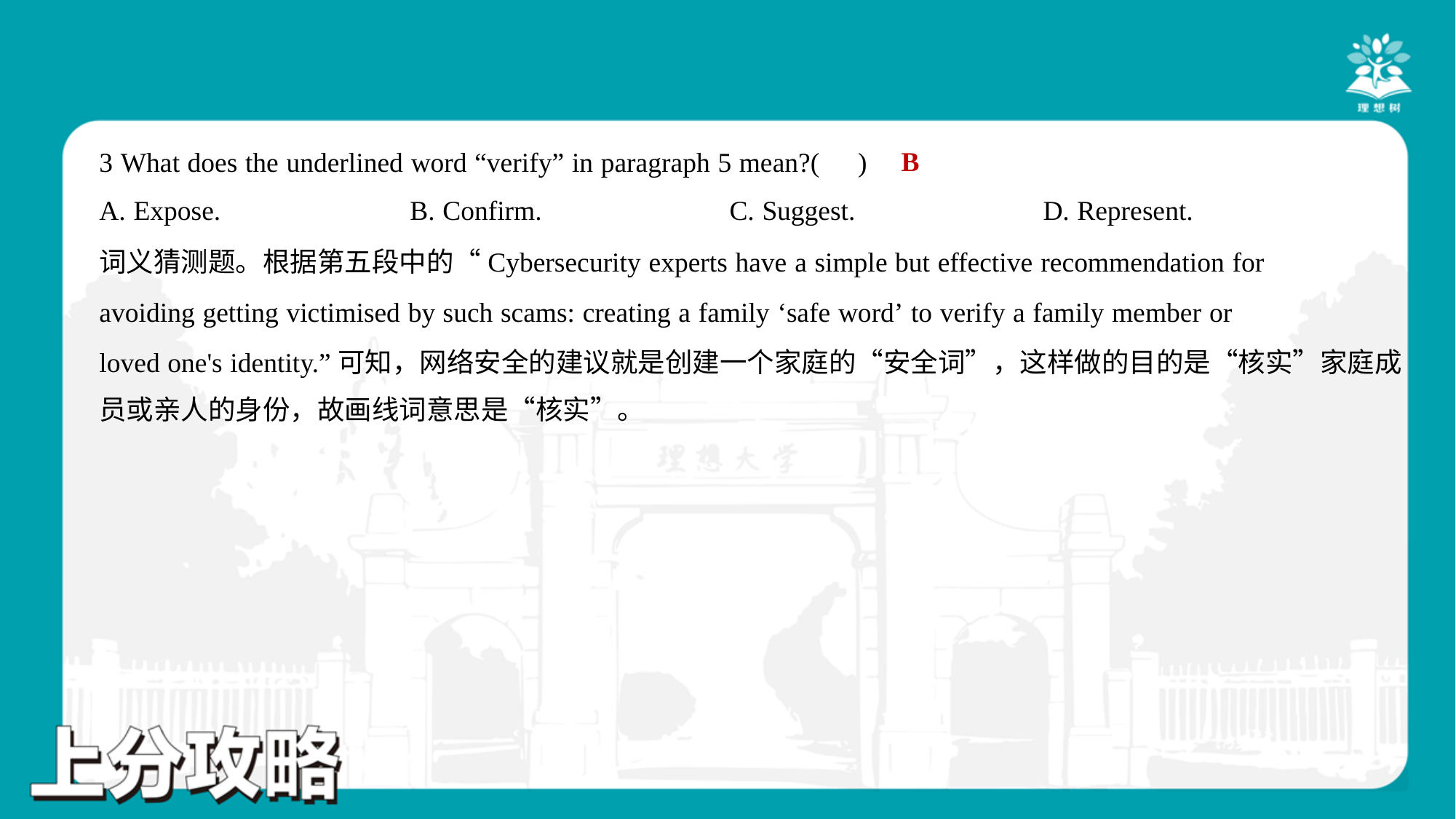

B
3 What does the underlined word “verify” in paragraph 5 mean?(     )
A. Expose.	B. Confirm.	C. Suggest.	D. Represent.
词义猜测题。根据第五段中的“Cybersecurity experts have a simple but effective recommendation for
avoiding getting victimised by such scams: creating a family ‘safe word’ to verify a family member or
loved one's identity.”可知，网络安全的建议就是创建一个家庭的“安全词”，这样做的目的是“核实”家庭成
员或亲人的身份，故画线词意思是“核实”。